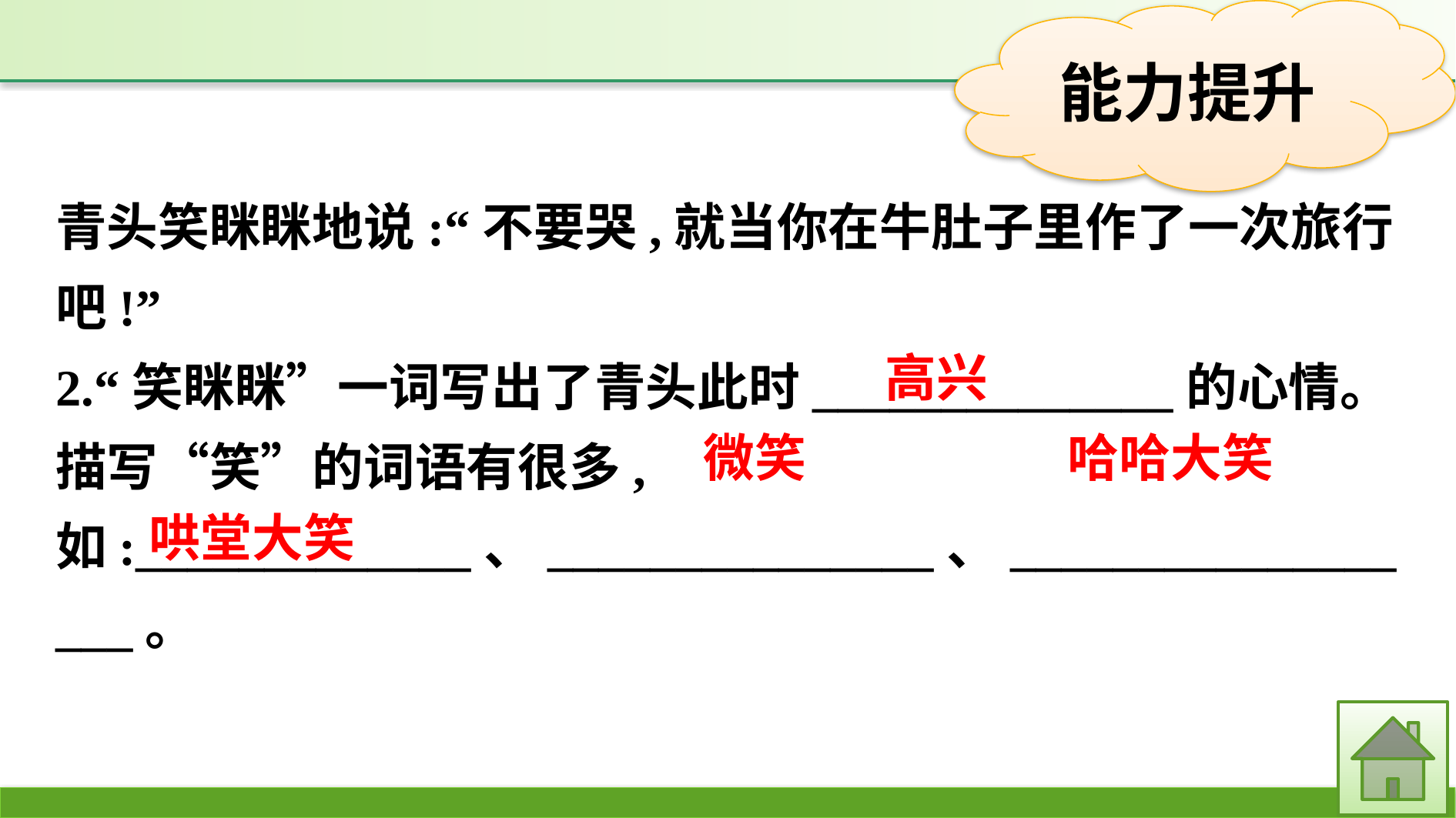

青头笑眯眯地说:“不要哭,就当你在牛肚子里作了一次旅行吧!”
2.“笑眯眯”一词写出了青头此时______________的心情。描写“笑”的词语有很多,如:_____________、_______________、__________________。
高兴
微笑
哈哈大笑
哄堂大笑